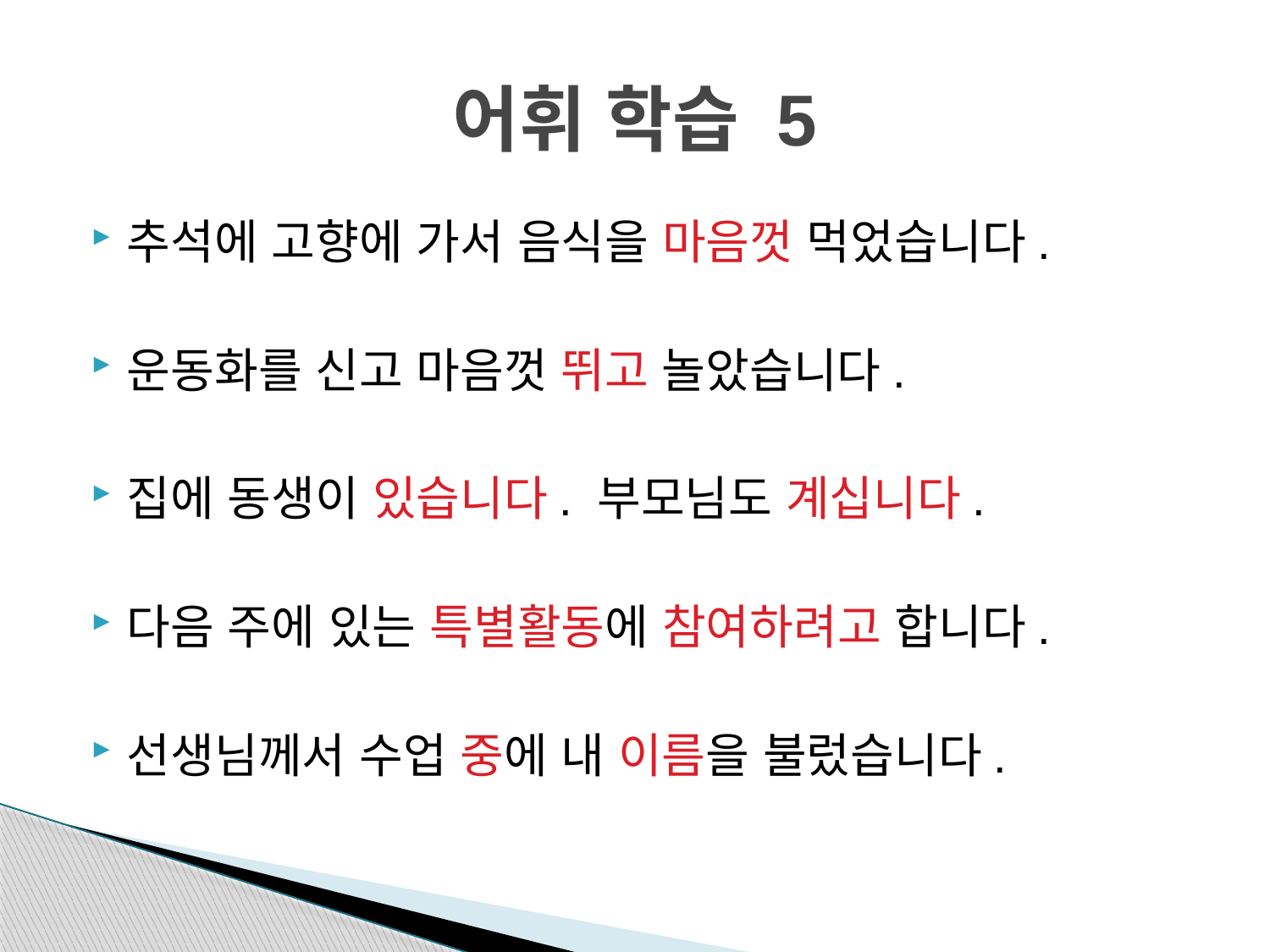

# 어휘 학습 5
추석에 고향에 가서 음식을 마음껏 먹었습니다.

운동화를 신고 마음껏 뛰고 놀았습니다.

집에 동생이 있습니다. 부모님도 계십니다.

다음 주에 있는 특별활동에 참여하려고 합니다.

선생님께서 수업 중에 내 이름을 불렀습니다.